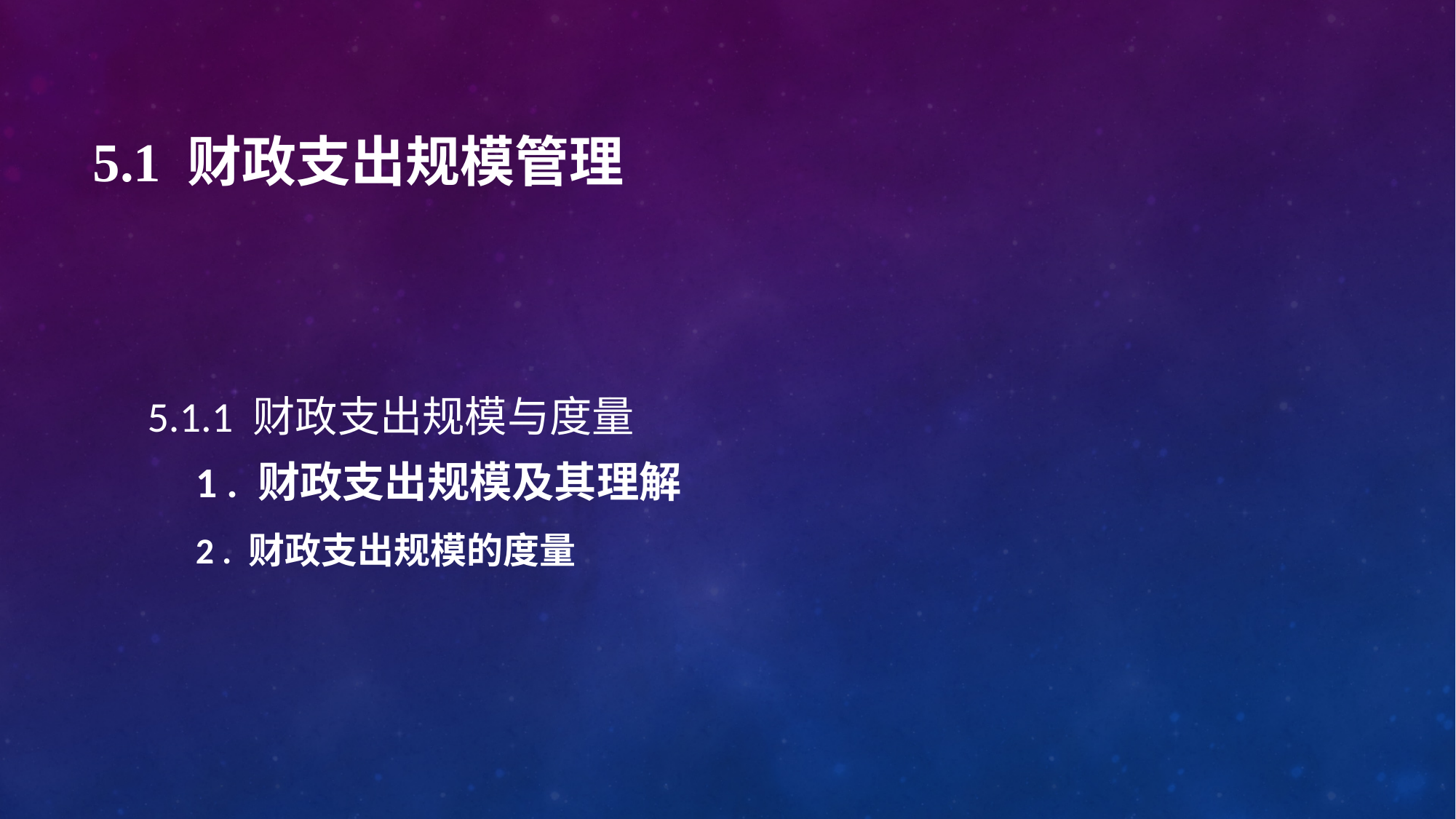

# 5.1 财政支出规模管理
5.1.1 财政支出规模与度量
     1 . 财政支出规模及其理解
     2 . 财政支出规模的度量